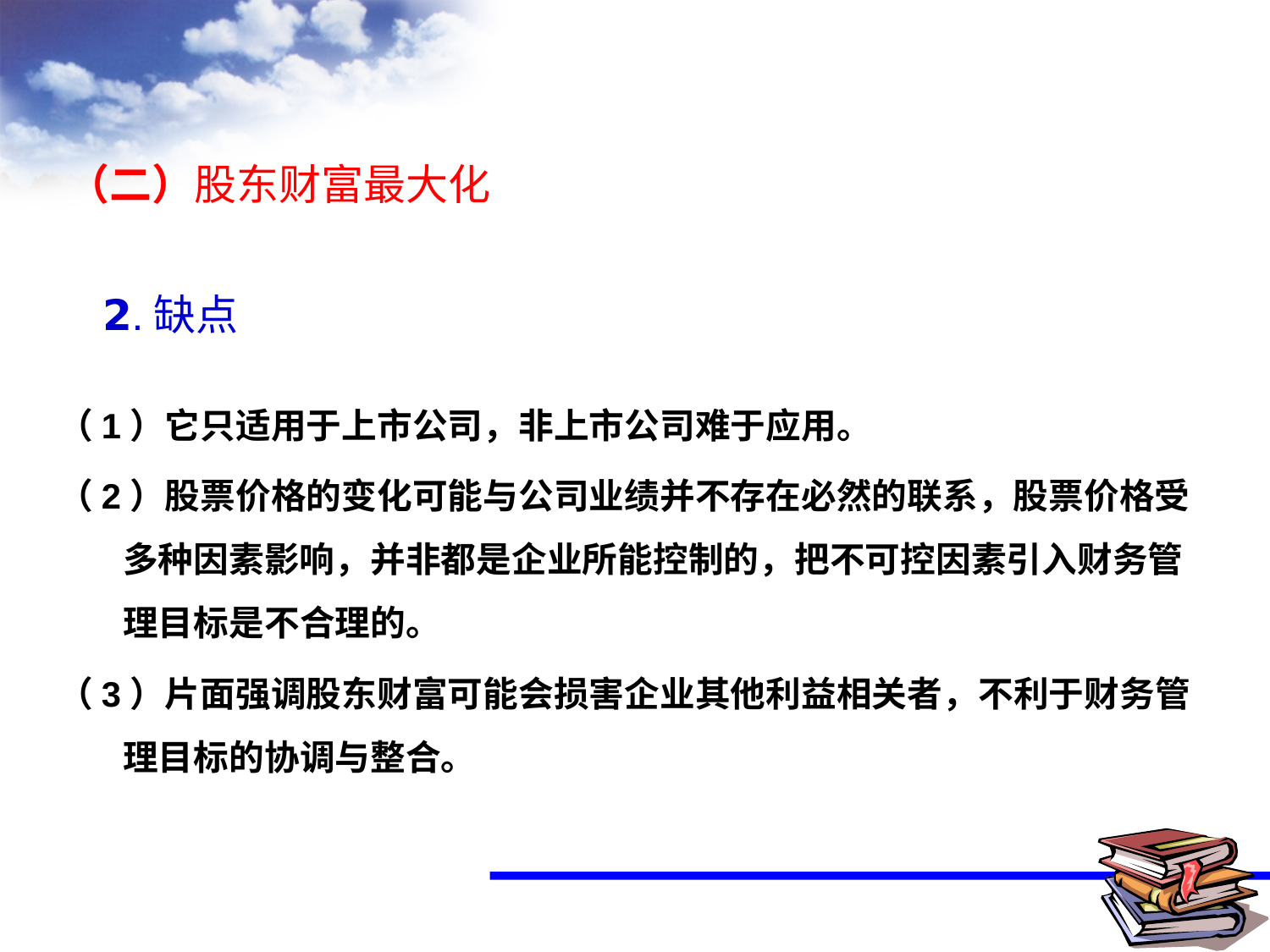

（二）股东财富最大化

 2.缺点
（1）它只适用于上市公司，非上市公司难于应用。
（2）股票价格的变化可能与公司业绩并不存在必然的联系，股票价格受多种因素影响，并非都是企业所能控制的，把不可控因素引入财务管理目标是不合理的。
（3）片面强调股东财富可能会损害企业其他利益相关者，不利于财务管理目标的协调与整合。